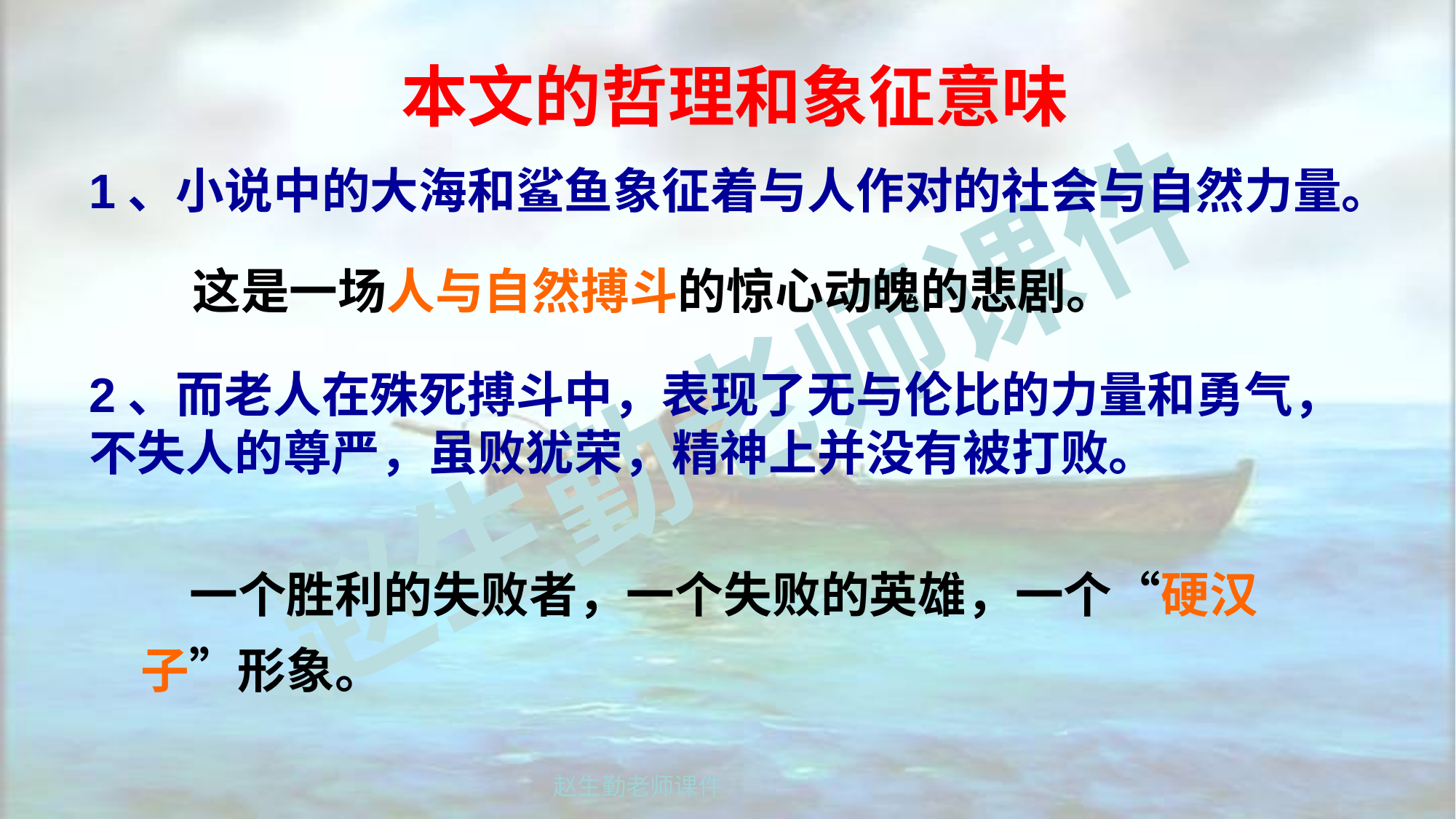

本文的哲理和象征意味
1、小说中的大海和鲨鱼象征着与人作对的社会与自然力量。

2、而老人在殊死搏斗中，表现了无与伦比的力量和勇气，不失人的尊严，虽败犹荣，精神上并没有被打败。
    这是一场人与自然搏斗的惊心动魄的悲剧。
    一个胜利的失败者，一个失败的英雄，一个“硬汉子”形象。
赵生勤老师课件